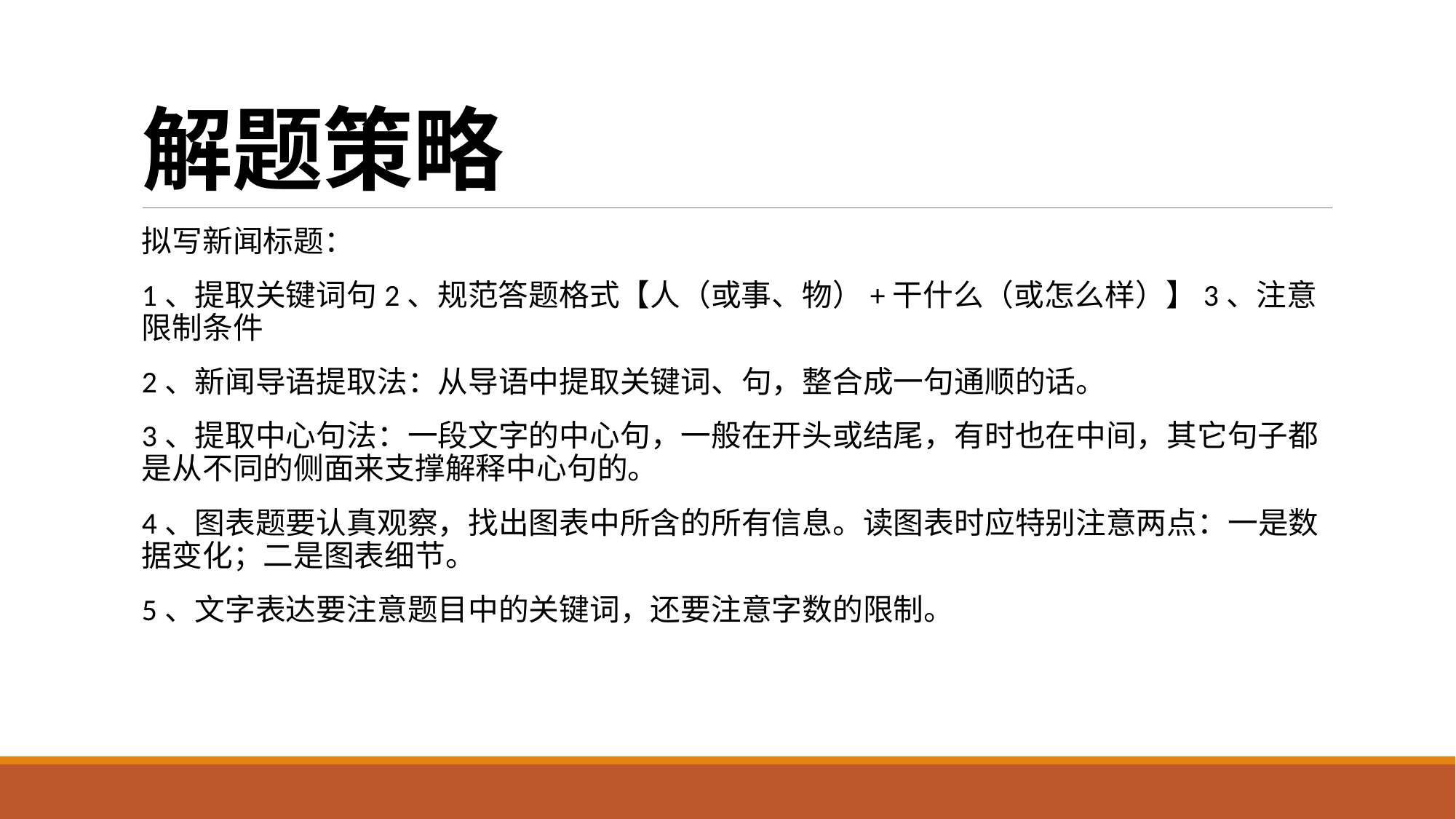

# 解题策略
拟写新闻标题：
1、提取关键词句2、规范答题格式【人（或事、物）+干什么（或怎么样）】3、注意限制条件
2、新闻导语提取法：从导语中提取关键词、句，整合成一句通顺的话。
3、提取中心句法：一段文字的中心句，一般在开头或结尾，有时也在中间，其它句子都是从不同的侧面来支撑解释中心句的。
4、图表题要认真观察，找出图表中所含的所有信息。读图表时应特别注意两点：一是数据变化；二是图表细节。
5、文字表达要注意题目中的关键词，还要注意字数的限制。